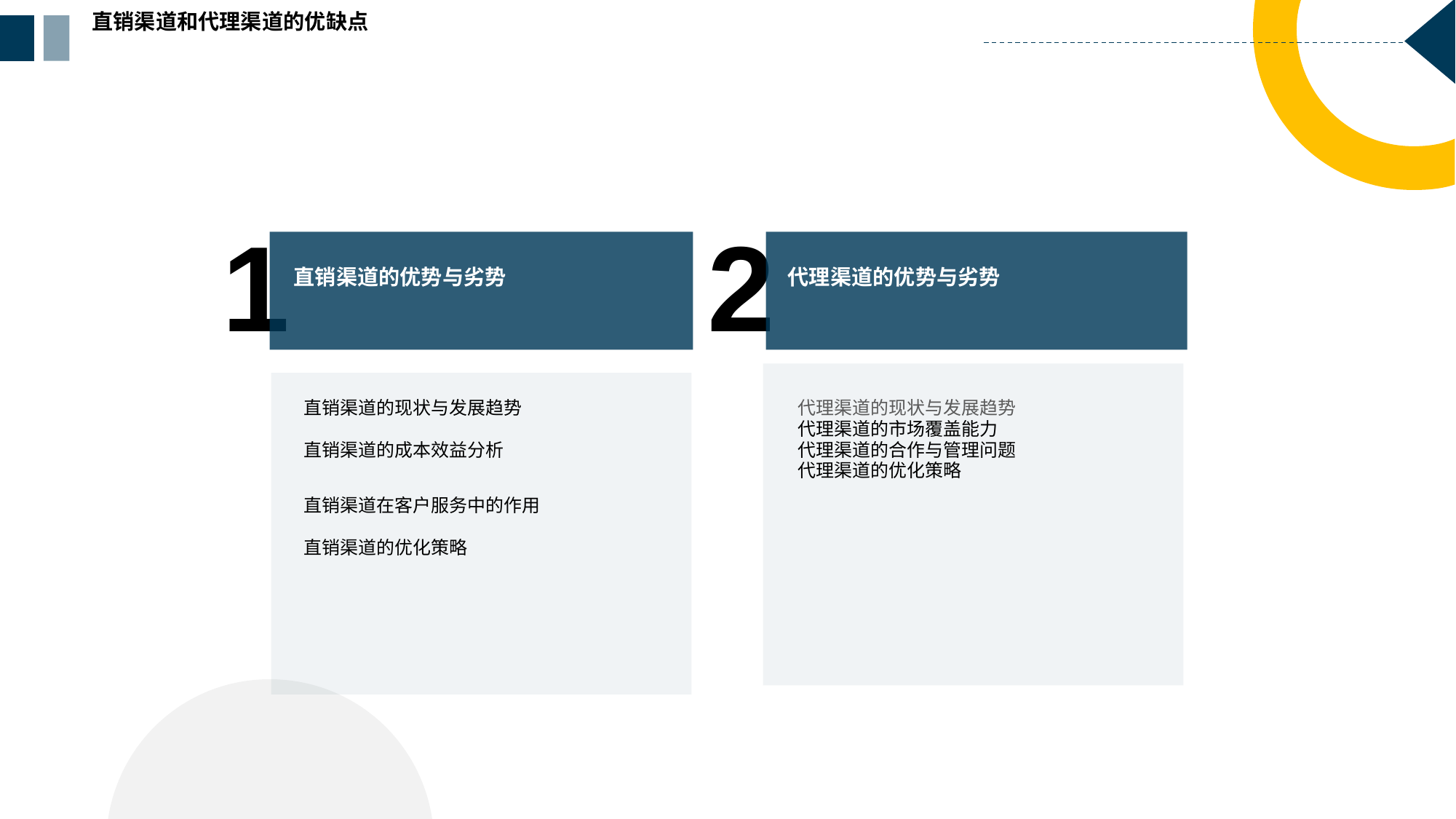

直销渠道和代理渠道的优缺点

1
2

直销渠道的优势与劣势

代理渠道的优势与劣势

直销渠道的现状与发展趋势

直销渠道的成本效益分析

直销渠道在客户服务中的作用

直销渠道的优化策略

代理渠道的现状与发展趋势
代理渠道的市场覆盖能力
代理渠道的合作与管理问题
代理渠道的优化策略